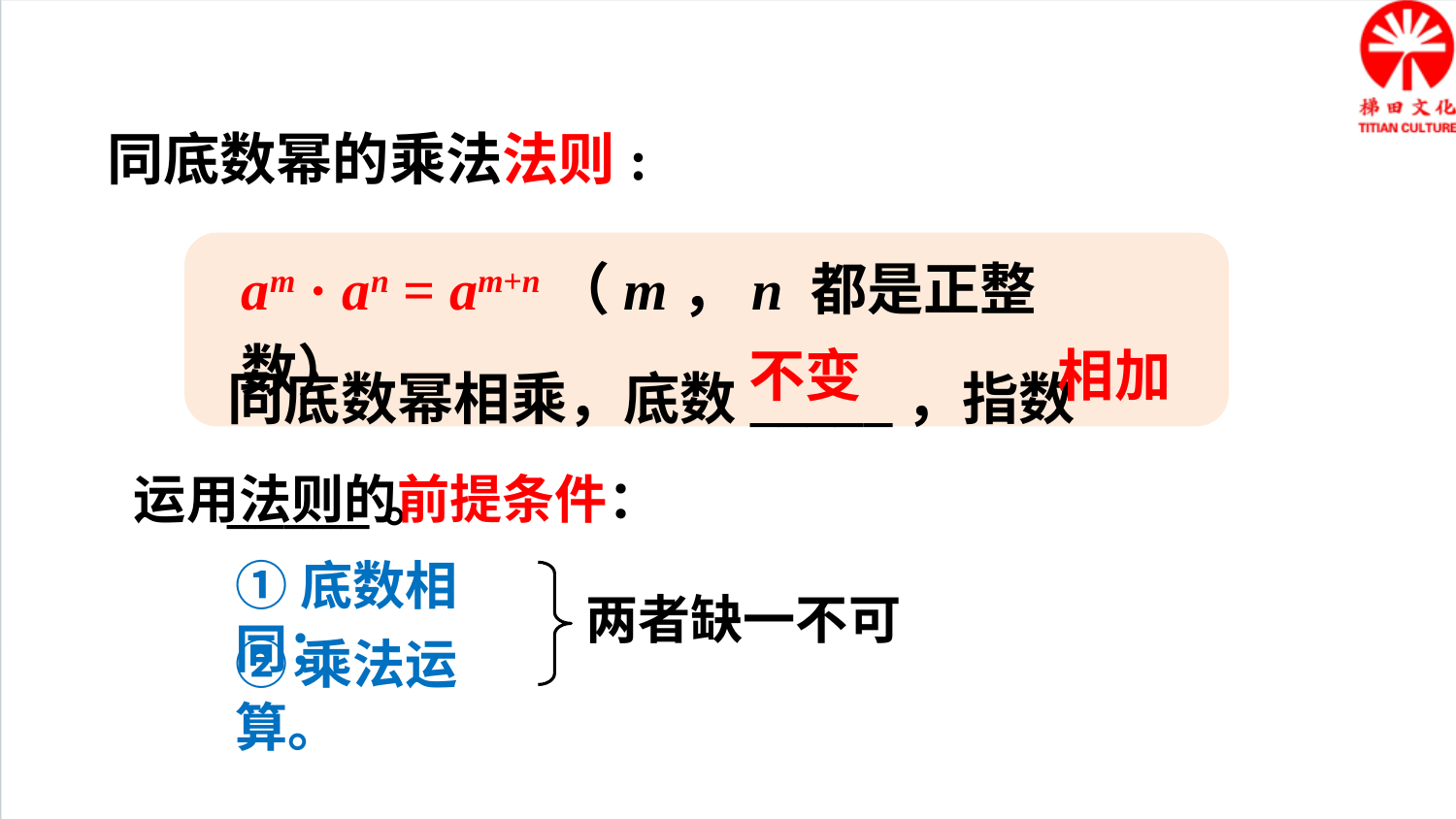

同底数幂的乘法法则:

am · an = am+n（m，n 都是正整数）
同底数幂相乘，底数_____，指数_____。
不变
相加
运用法则的前提条件：
①底数相同；

两者缺一不可
②乘法运算。